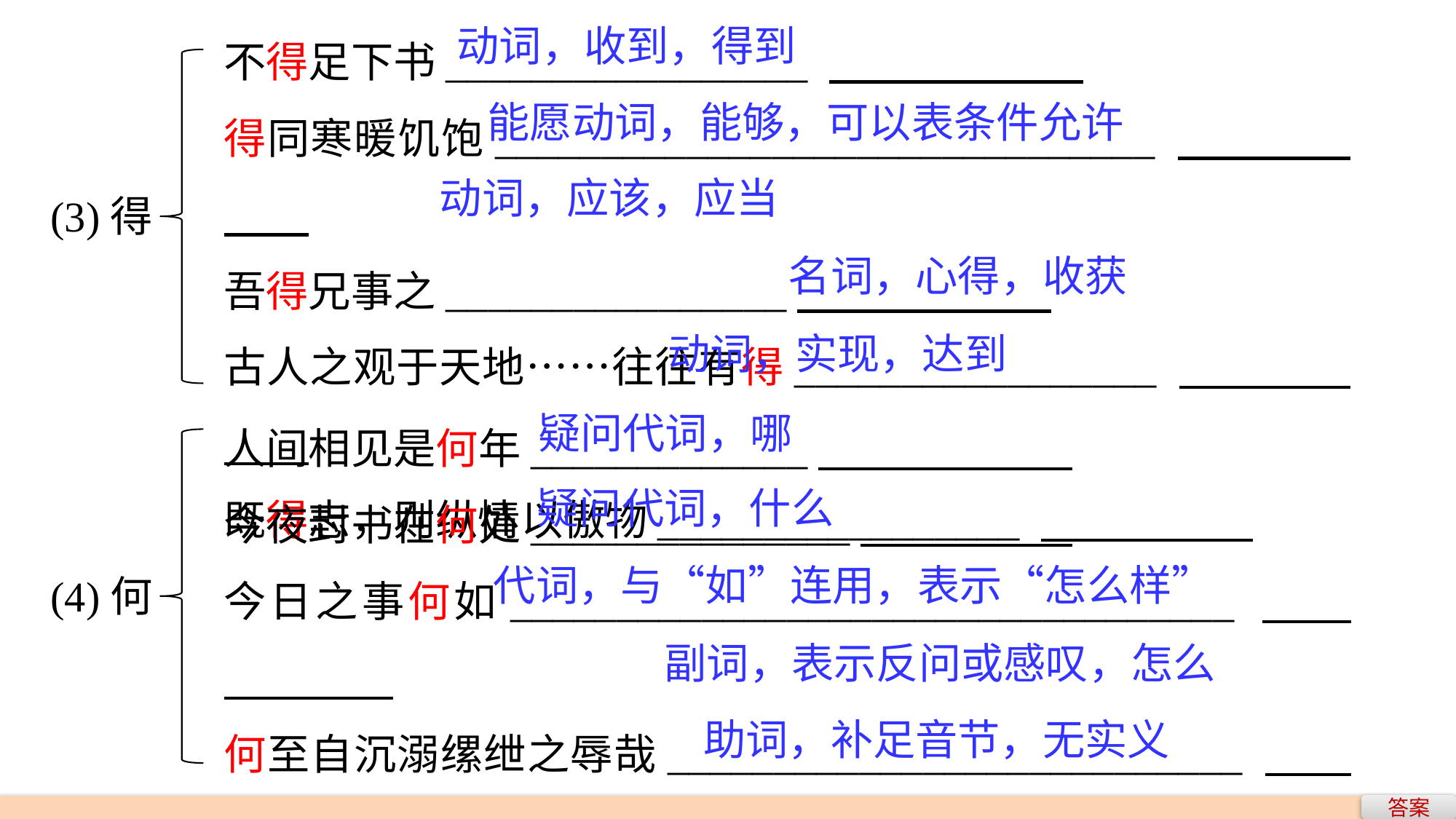

不得足下书_________________
得同寒暖饥饱_______________________________
吾得兄事之________________
古人之观于天地……往往有得_________________
既得志，则纵情以傲物_________________
动词，收到，得到

能愿动词，能够，可以表条件允许
(3)得
动词，应该，应当
名词，心得，收获
动词，实现，达到
人间相见是何年_____________
今夜封书在何处_______________
今日之事何如__________________________________
何至自沉溺缧绁之辱哉___________________________
新妇车在后，隐隐何甸甸_______________________
疑问代词，哪

　疑问代词，什么
(4)何
代词，与“如”连用，表示“怎么样”
副词，表示反问或感叹，怎么
助词，补足音节，无实义
答案